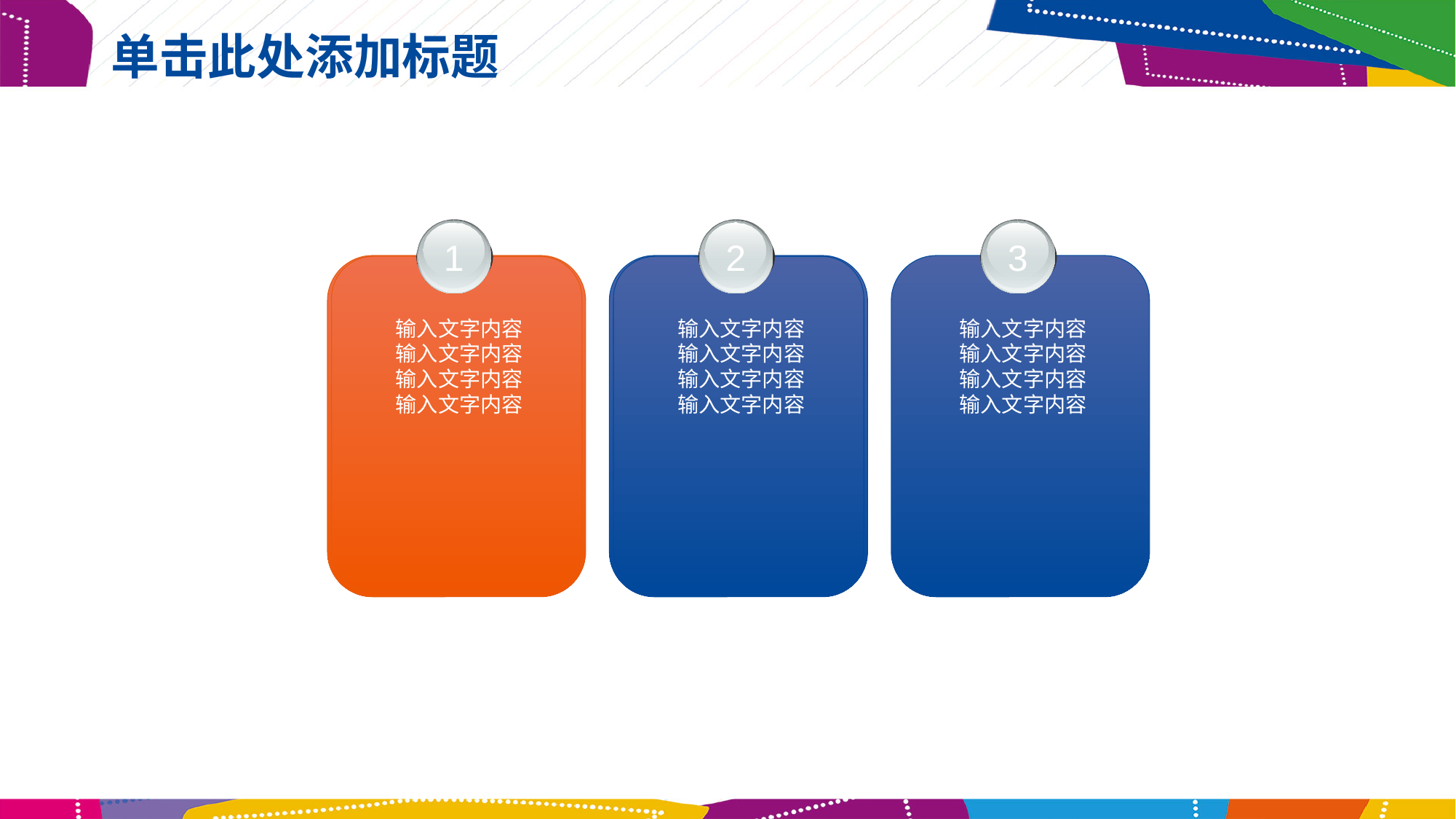

# 单击此处添加标题

1

输入文字内容
输入文字内容
输入文字内容
输入文字内容

2

输入文字内容
输入文字内容
输入文字内容
输入文字内容

3

输入文字内容
输入文字内容
输入文字内容
输入文字内容